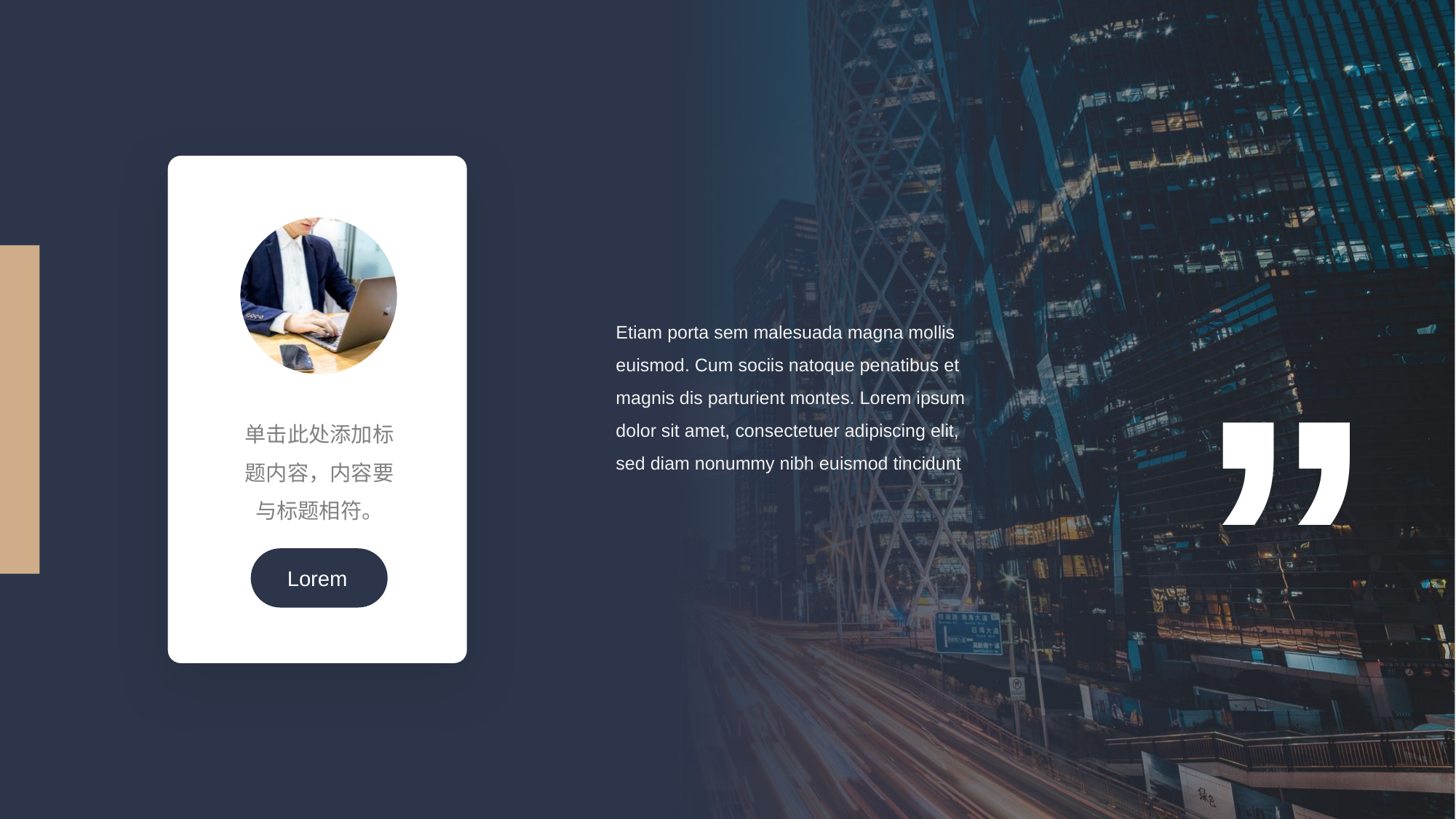

单击此处添加标题内容，内容要与标题相符。

Lorem

Etiam porta sem malesuada magna mollis euismod. Cum sociis natoque penatibus et magnis dis parturient montes. Lorem ipsum dolor sit amet, consectetuer adipiscing elit, sed diam nonummy nibh euismod tincidunt
”